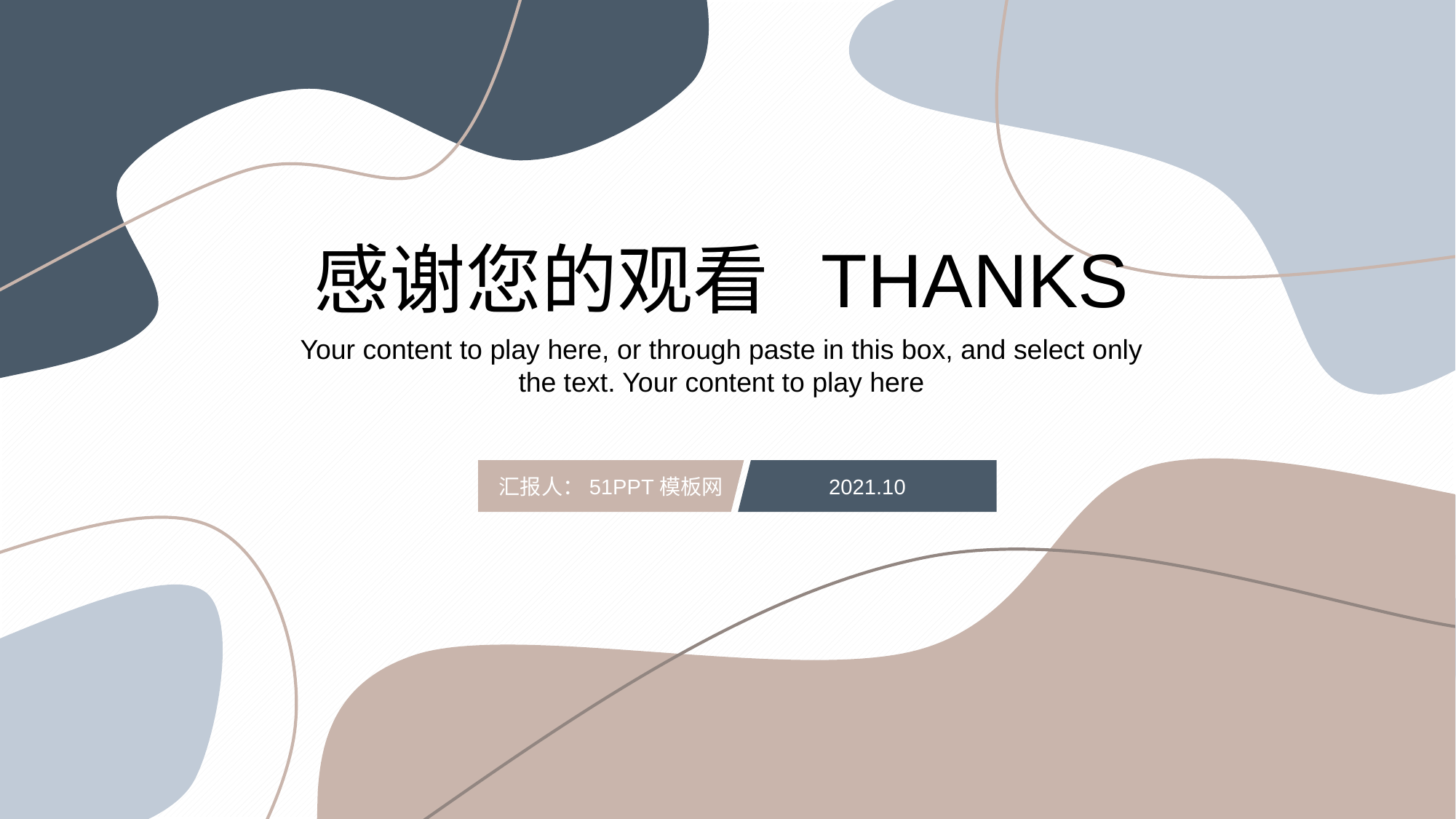

感谢您的观看  THANKS
Your content to play here, or through paste in this box, and select only the text. Your content to play here

汇报人：51PPT模板网
2021.10